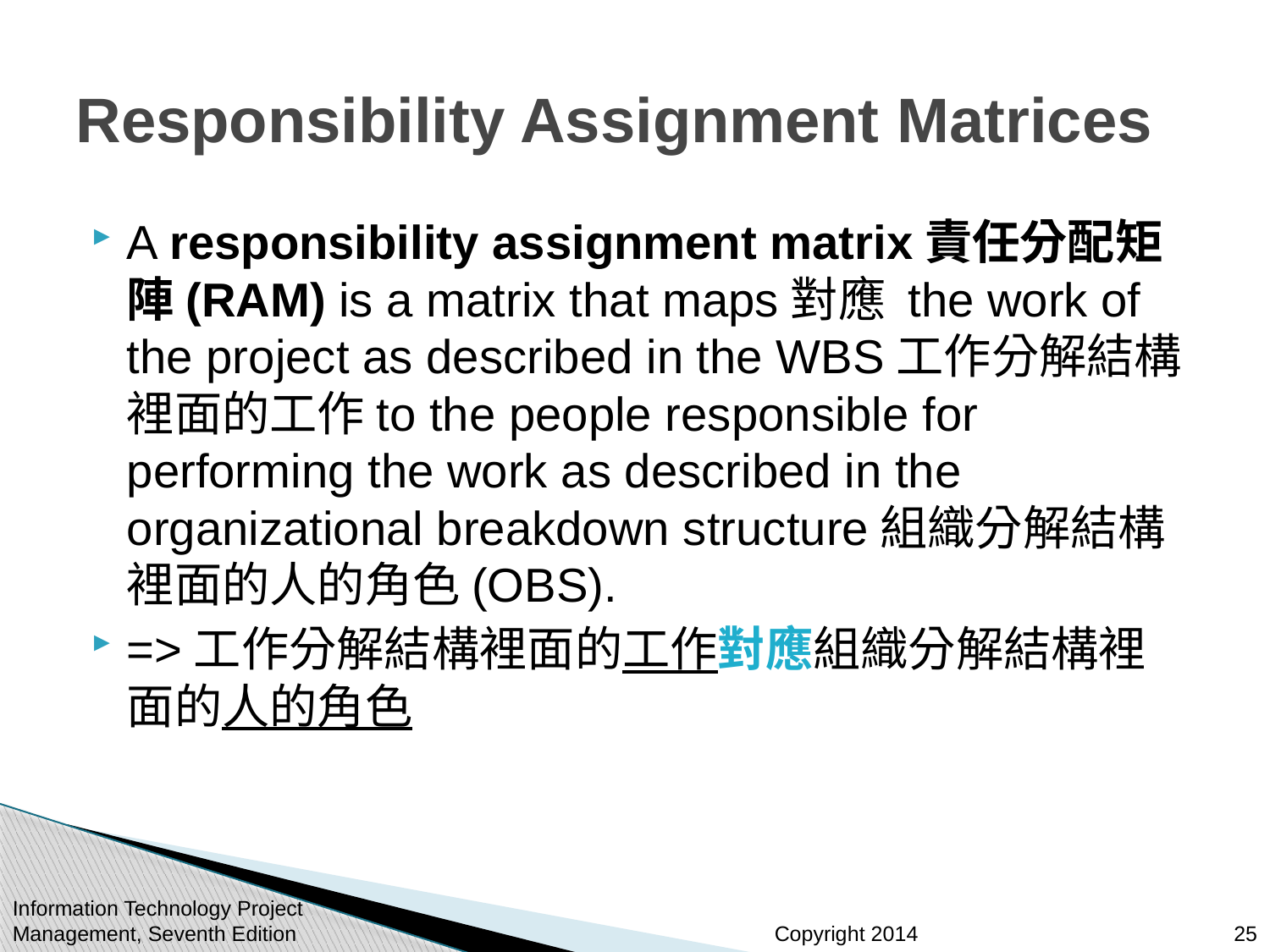

# Responsibility Assignment Matrices
A responsibility assignment matrix責任分配矩陣(RAM) is a matrix that maps對應 the work of the project as described in the WBS工作分解結構裡面的工作to the people responsible for performing the work as described in the organizational breakdown structure組織分解結構裡面的人的角色(OBS).
=>工作分解結構裡面的工作對應組織分解結構裡面的人的角色
Information Technology Project Management, Seventh Edition
25